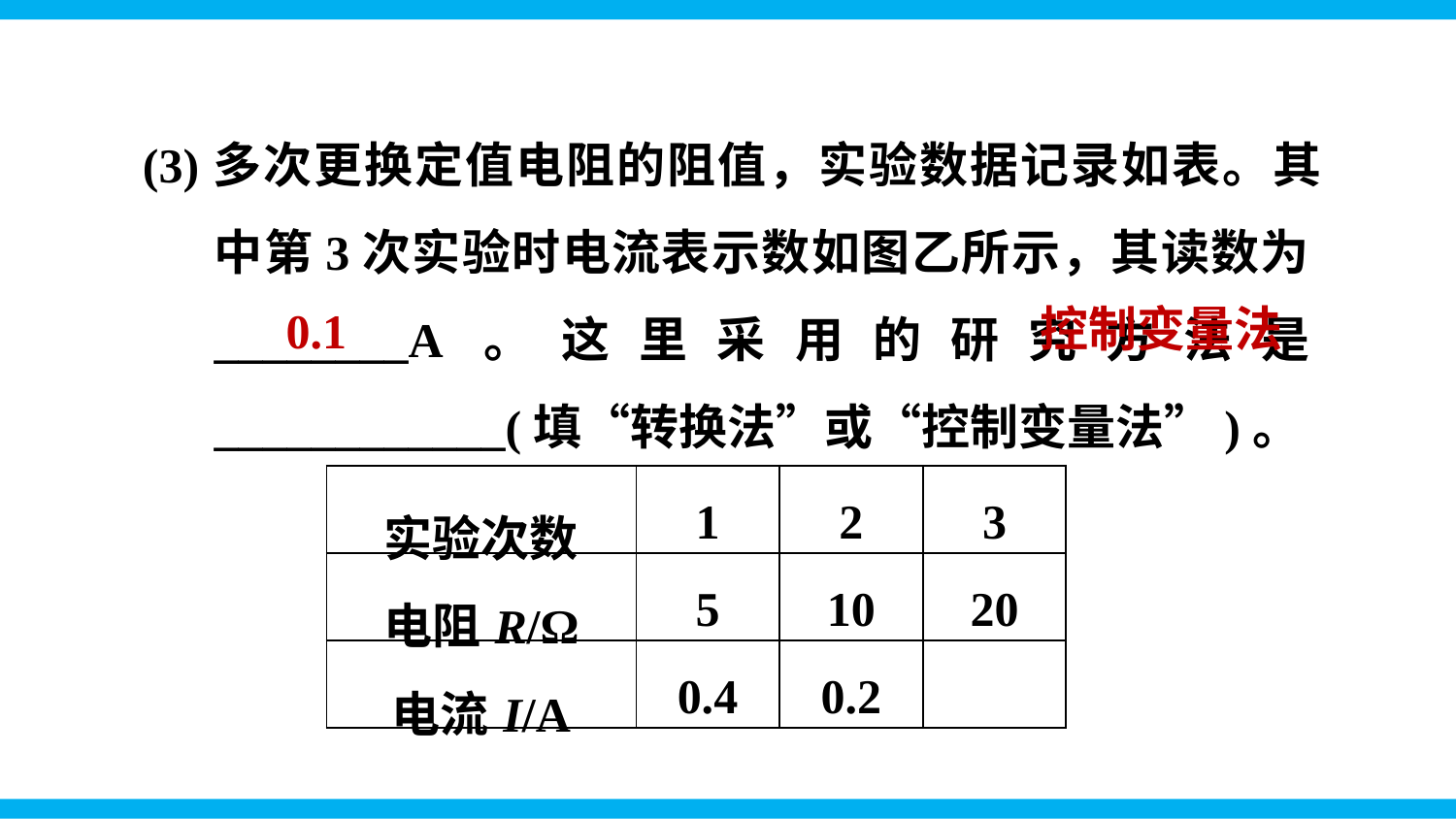

(3)多次更换定值电阻的阻值，实验数据记录如表。其中第3次实验时电流表示数如图乙所示，其读数为________A。这里采用的研究方法是____________(填“转换法”或“控制变量法”)。
控制变量法
0.1
| 实验次数 | 1 | 2 | 3 |
| --- | --- | --- | --- |
| 电阻R/Ω | 5 | 10 | 20 |
| 电流I/A | 0.4 | 0.2 |  |